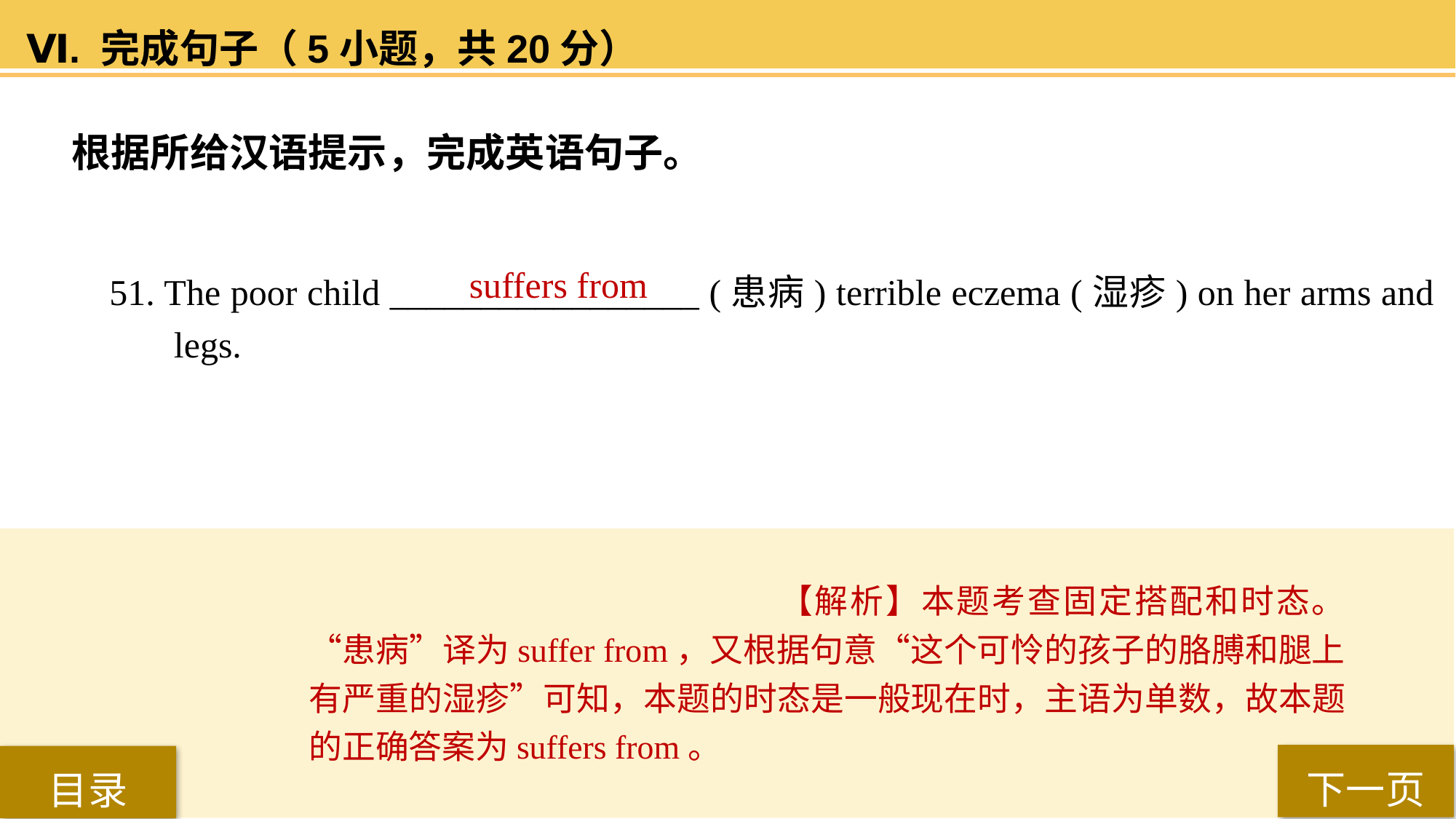

Ⅵ. 完成句子（5小题，共20分）
根据所给汉语提示，完成英语句子。
51. The poor child _________________ (患病) terrible eczema (湿疹) on her arms and legs.
suffers from
【解析】本题考查固定搭配和时态。“患病”译为suffer from，又根据句意“这个可怜的孩子的胳膊和腿上有严重的湿疹”可知，本题的时态是一般现在时，主语为单数，故本题的正确答案为suffers from。